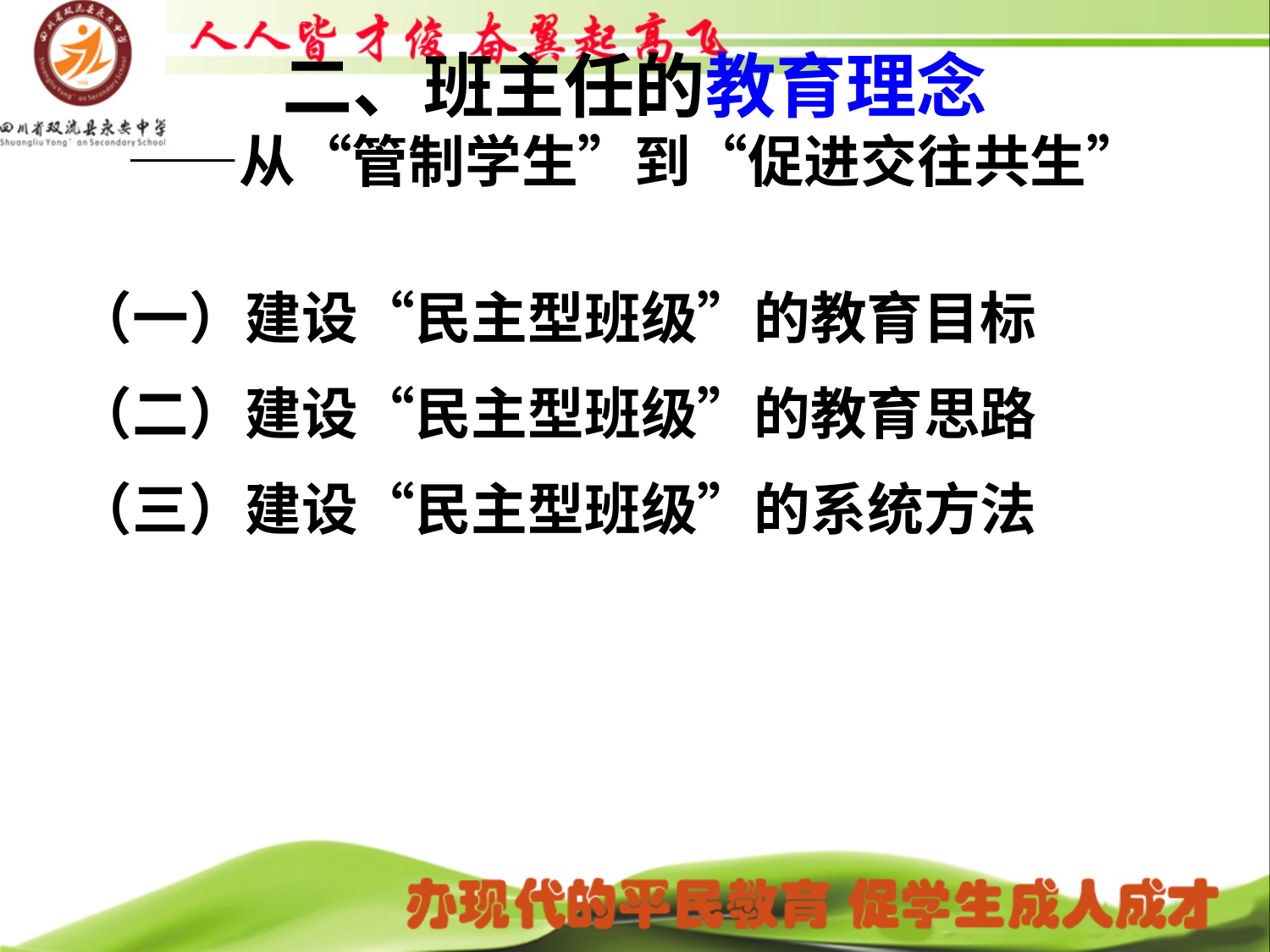

# 二、班主任的教育理念 ——从“管制学生”到“促进交往共生”
（一）建设“民主型班级”的教育目标
（二）建设“民主型班级”的教育思路
（三）建设“民主型班级”的系统方法